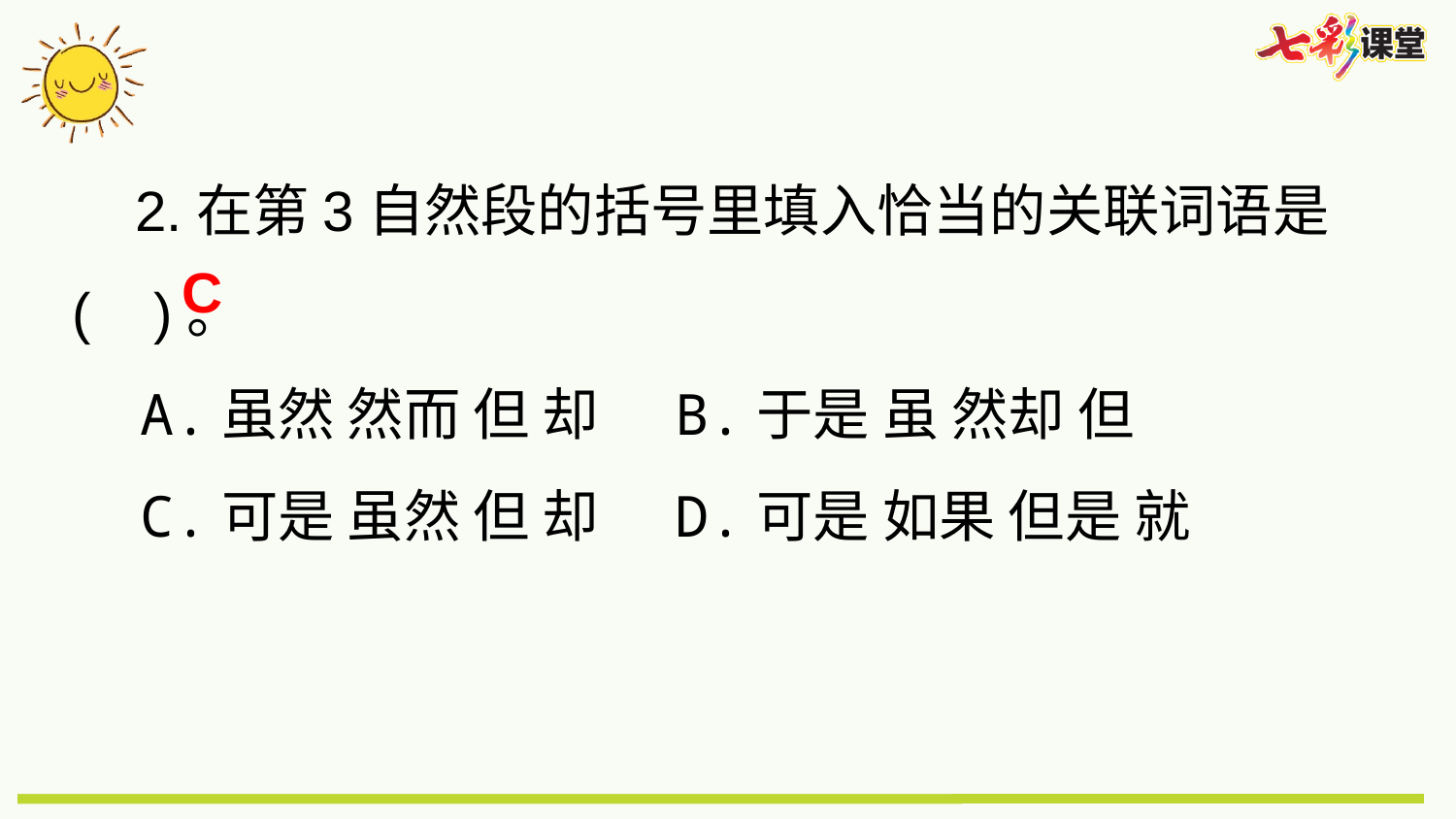

2.在第3自然段的括号里填入恰当的关联词语是(    )。
  A.虽然 然而 但 却     B.于是 虽 然却 但
  C.可是 虽然 但 却     D.可是 如果 但是 就
C